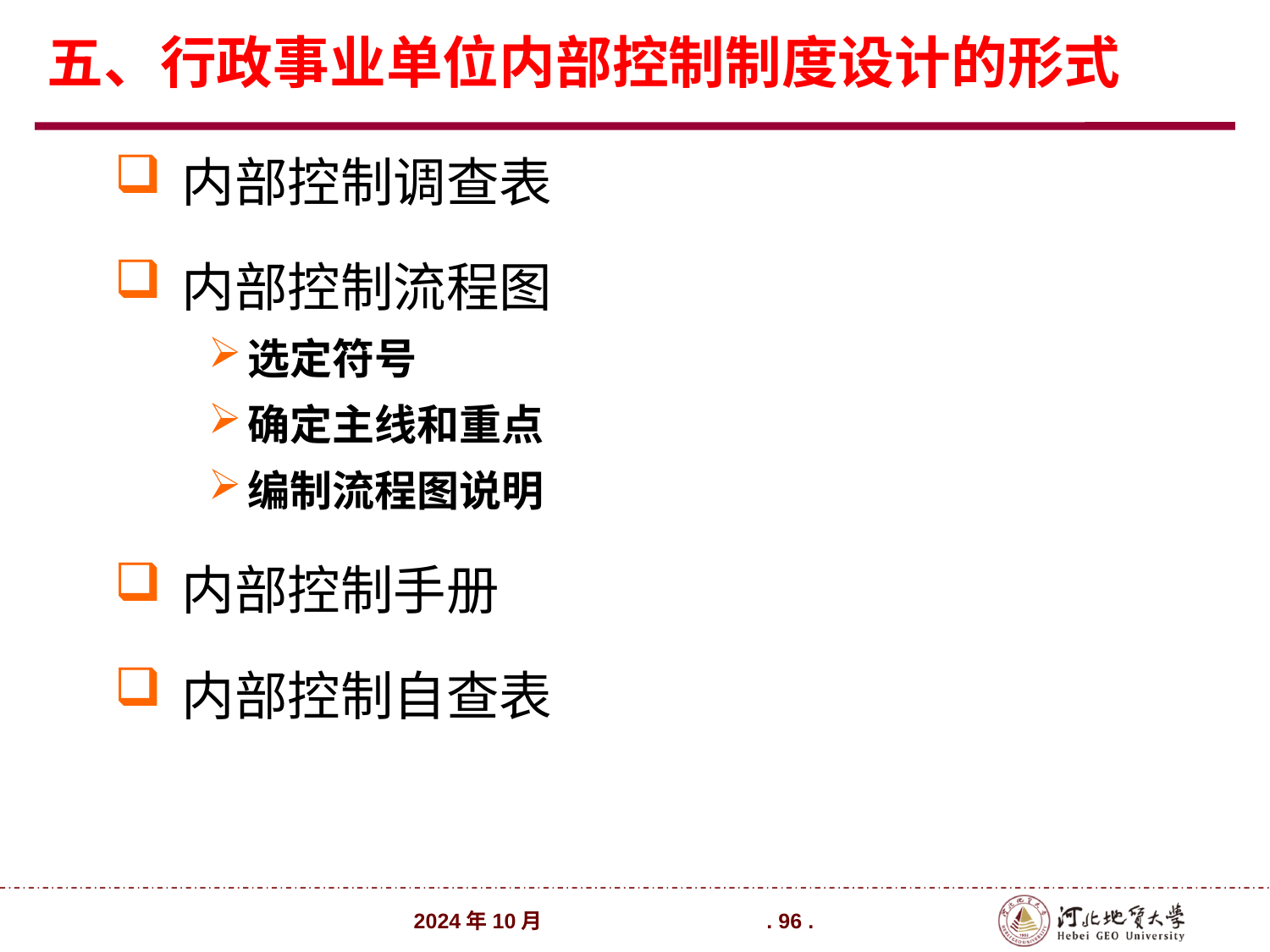

# 五、行政事业单位内部控制制度设计的形式
内部控制调查表
内部控制流程图
选定符号
确定主线和重点
编制流程图说明
内部控制手册
内部控制自查表
2024年10月                                             . 96 .